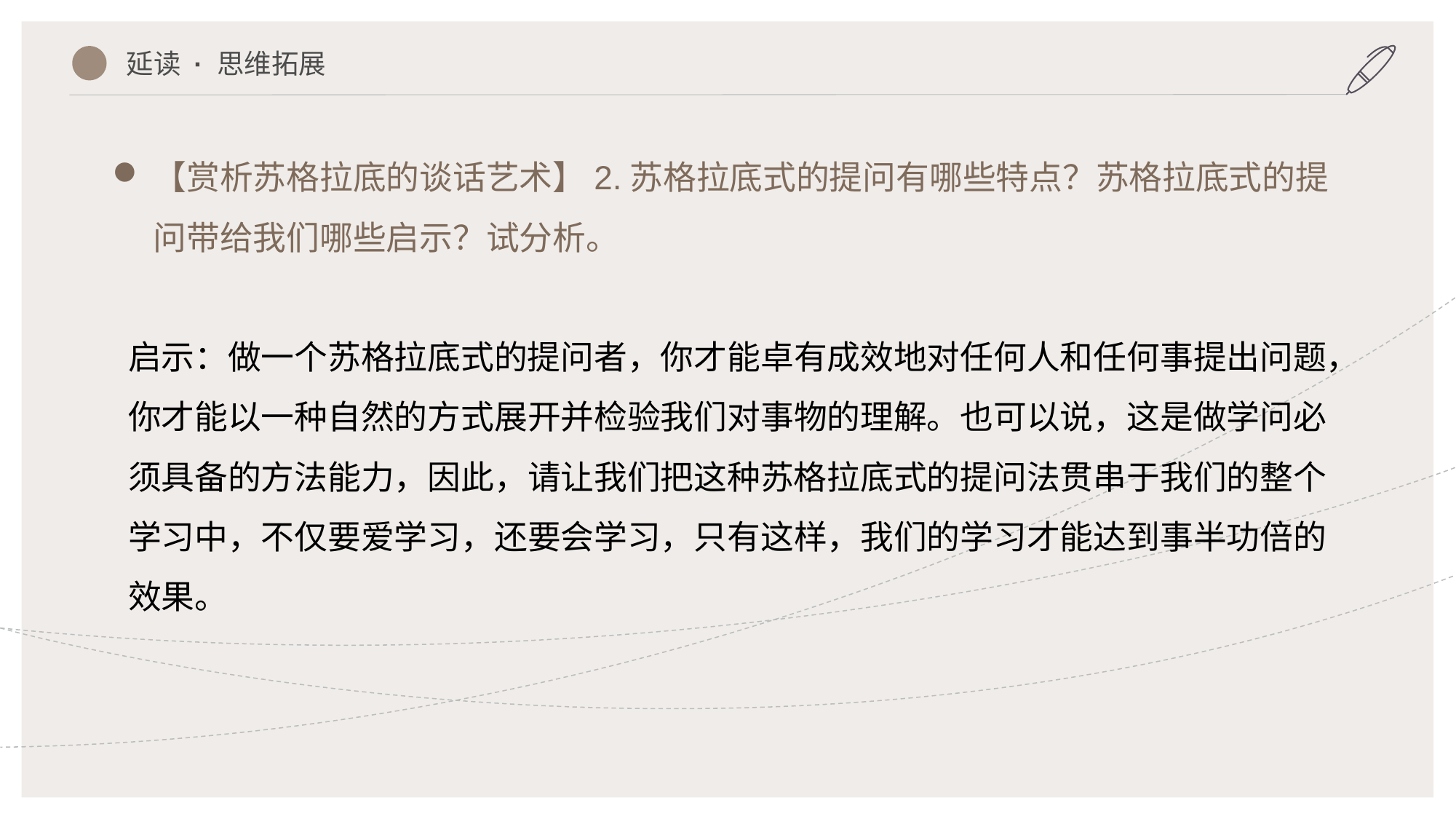

延读 · 思维拓展

【赏析苏格拉底的谈话艺术】2.苏格拉底式的提问有哪些特点？苏格拉底式的提问带给我们哪些启示？试分析。

启示：做一个苏格拉底式的提问者，你才能卓有成效地对任何人和任何事提出问题，你才能以一种自然的方式展开并检验我们对事物的理解。也可以说，这是做学问必须具备的方法能力，因此，请让我们把这种苏格拉底式的提问法贯串于我们的整个学习中，不仅要爱学习，还要会学习，只有这样，我们的学习才能达到事半功倍的效果。